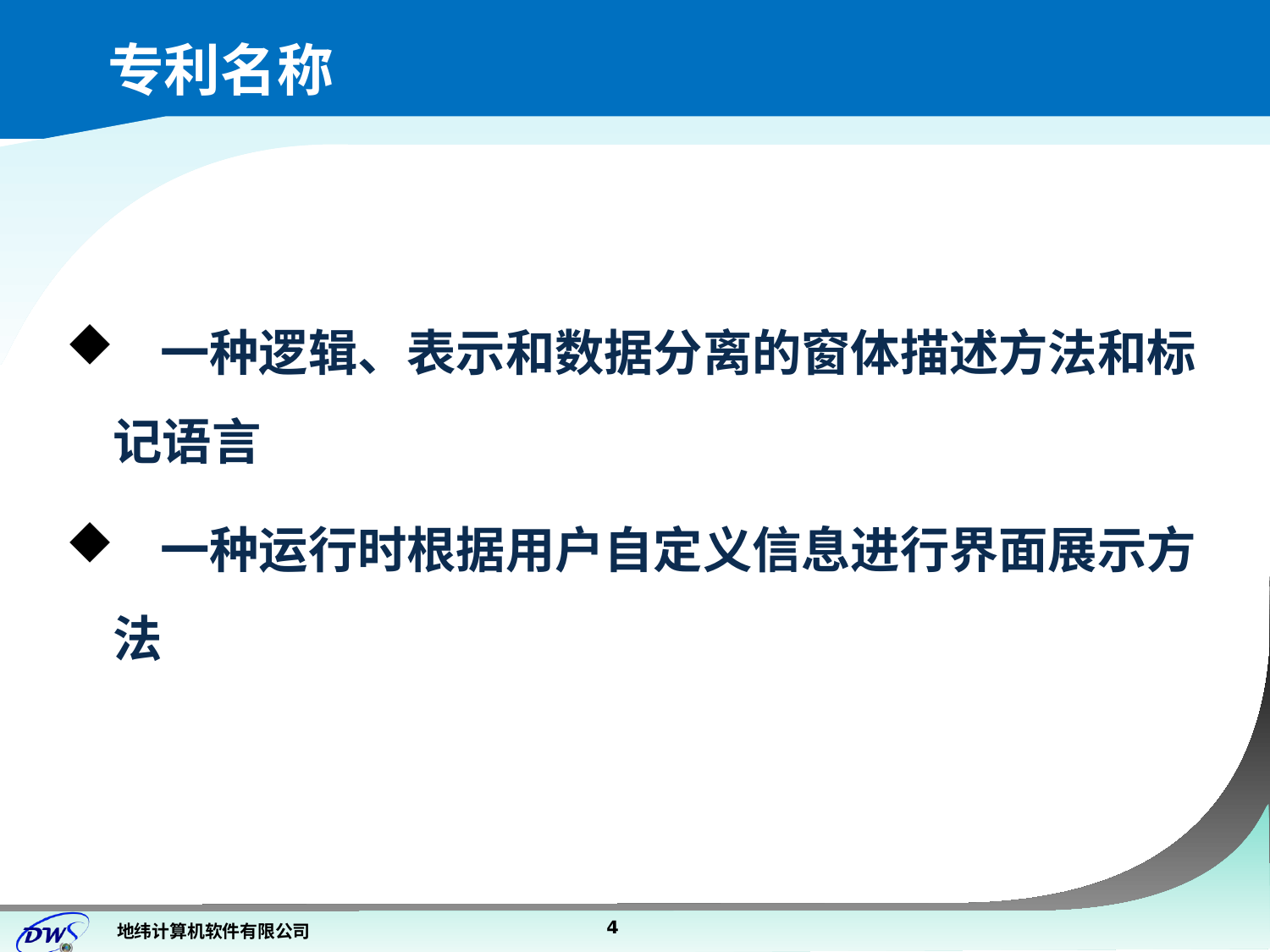

# 专利名称
   一种逻辑、表示和数据分离的窗体描述方法和标记语言
   一种运行时根据用户自定义信息进行界面展示方法
4
地纬计算机软件有限公司